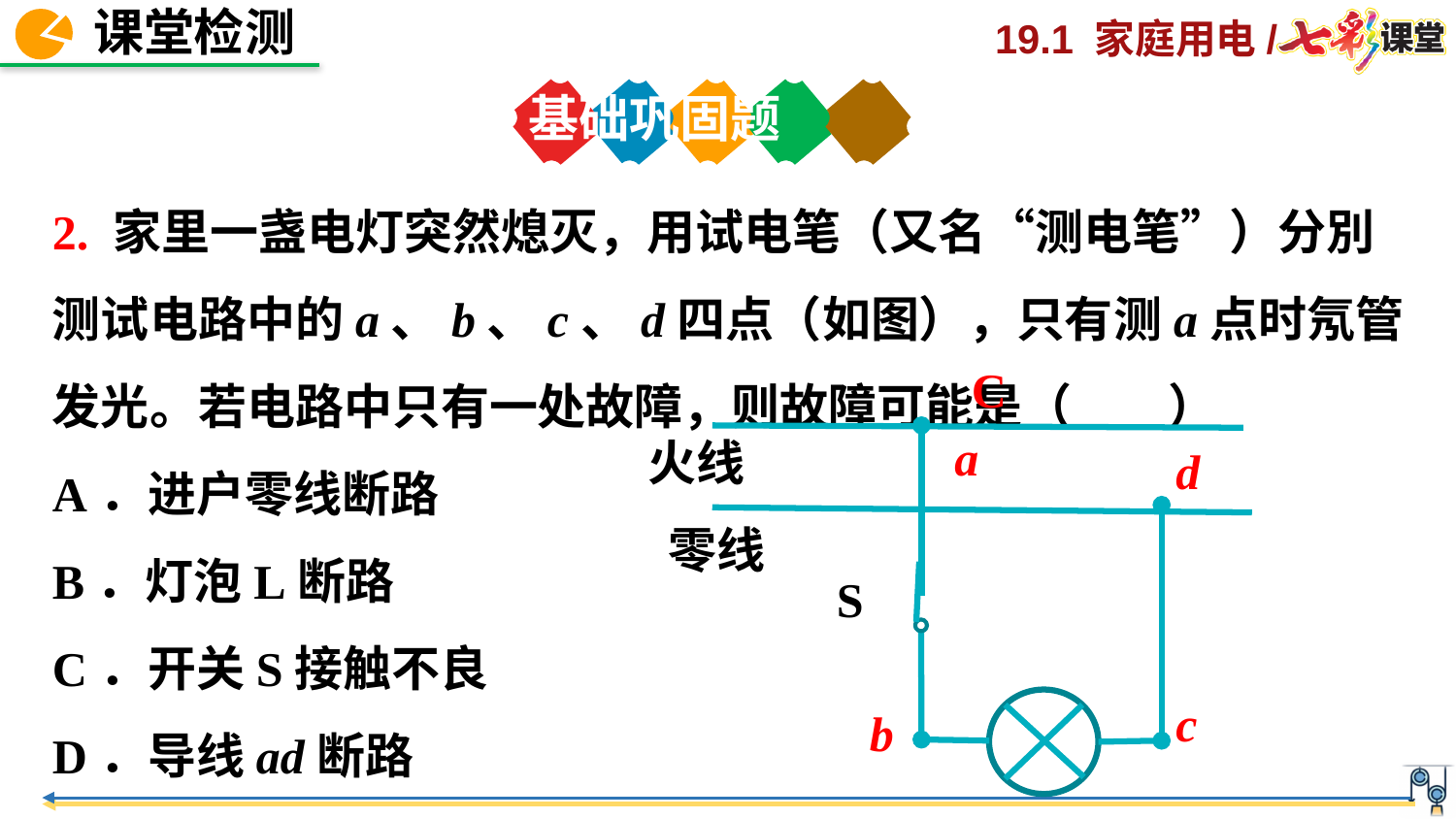

基础巩固题

2. 家里一盏电灯突然熄灭，用试电笔（又名“测电笔”）分別测试电路中的a、b、c、d四点（如图），只有测a点时氖管发光。若电路中只有一处故障，则故障可能是（　　）
A．进户零线断路
B．灯泡L断路
C．开关S接触不良
D．导线ad断路
C
a
火线
d
零线
S

c

b